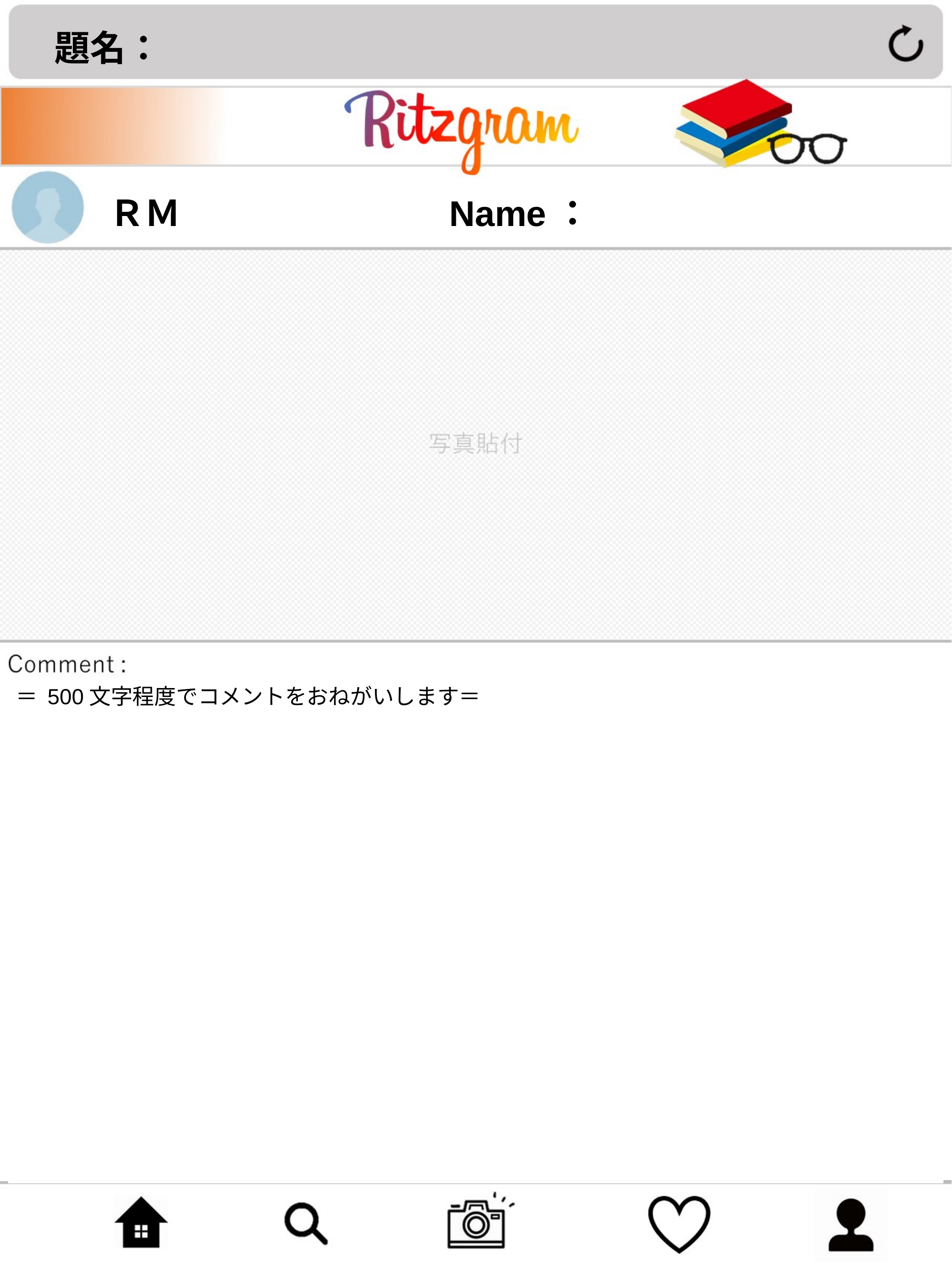

題名：
変更不可
フォーマット
ＲＭ
Name：

＝ 500文字程度でコメントをおねがいします＝